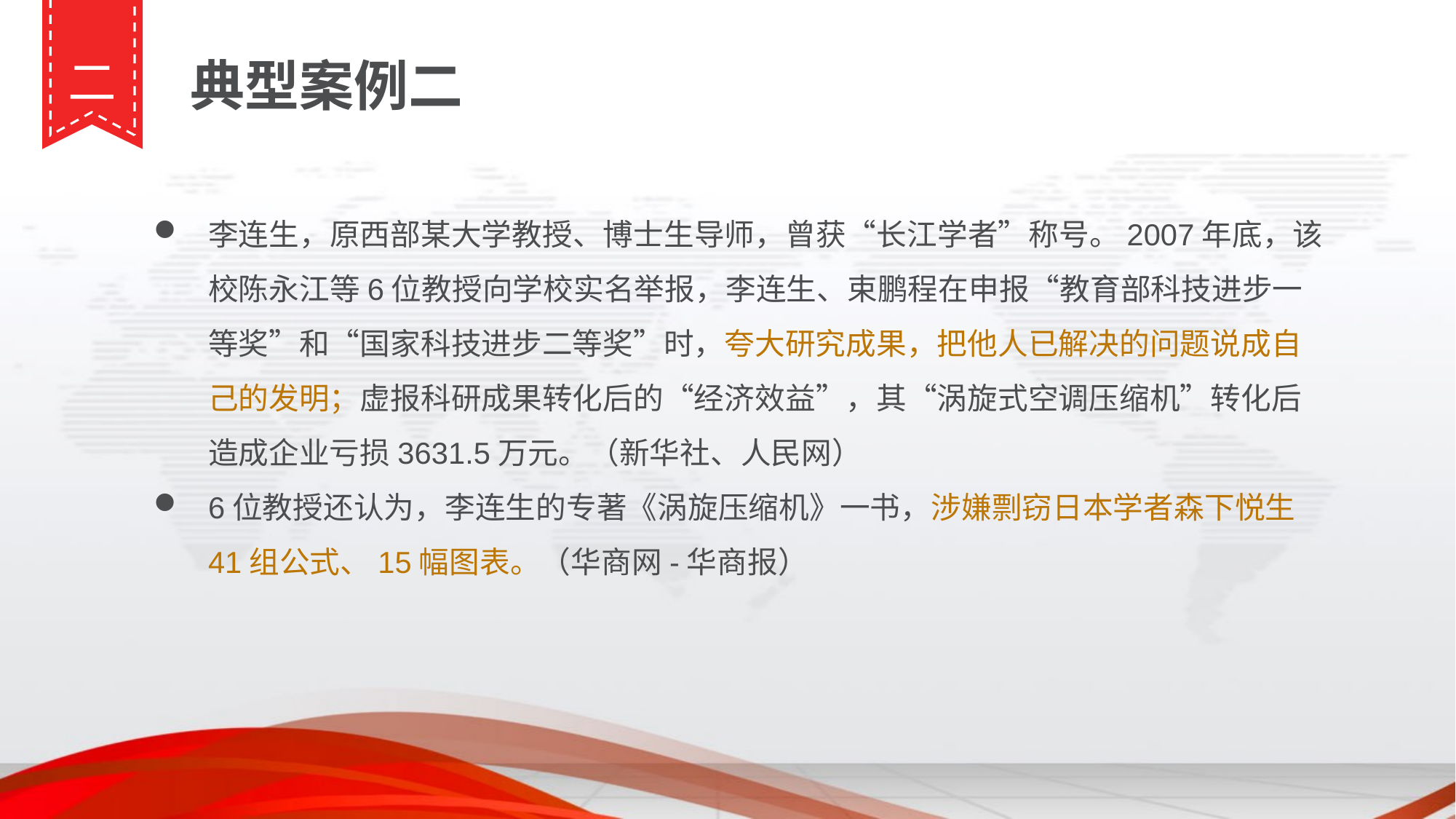

二
典型案例二
李连生，原西部某大学教授、博士生导师，曾获“长江学者”称号。2007年底，该校陈永江等6位教授向学校实名举报，李连生、束鹏程在申报“教育部科技进步一等奖”和“国家科技进步二等奖”时，夸大研究成果，把他人已解决的问题说成自己的发明；虚报科研成果转化后的“经济效益”，其“涡旋式空调压缩机”转化后造成企业亏损3631.5万元。（新华社、人民网）
6位教授还认为，李连生的专著《涡旋压缩机》一书，涉嫌剽窃日本学者森下悦生41组公式、15幅图表。（华商网-华商报）